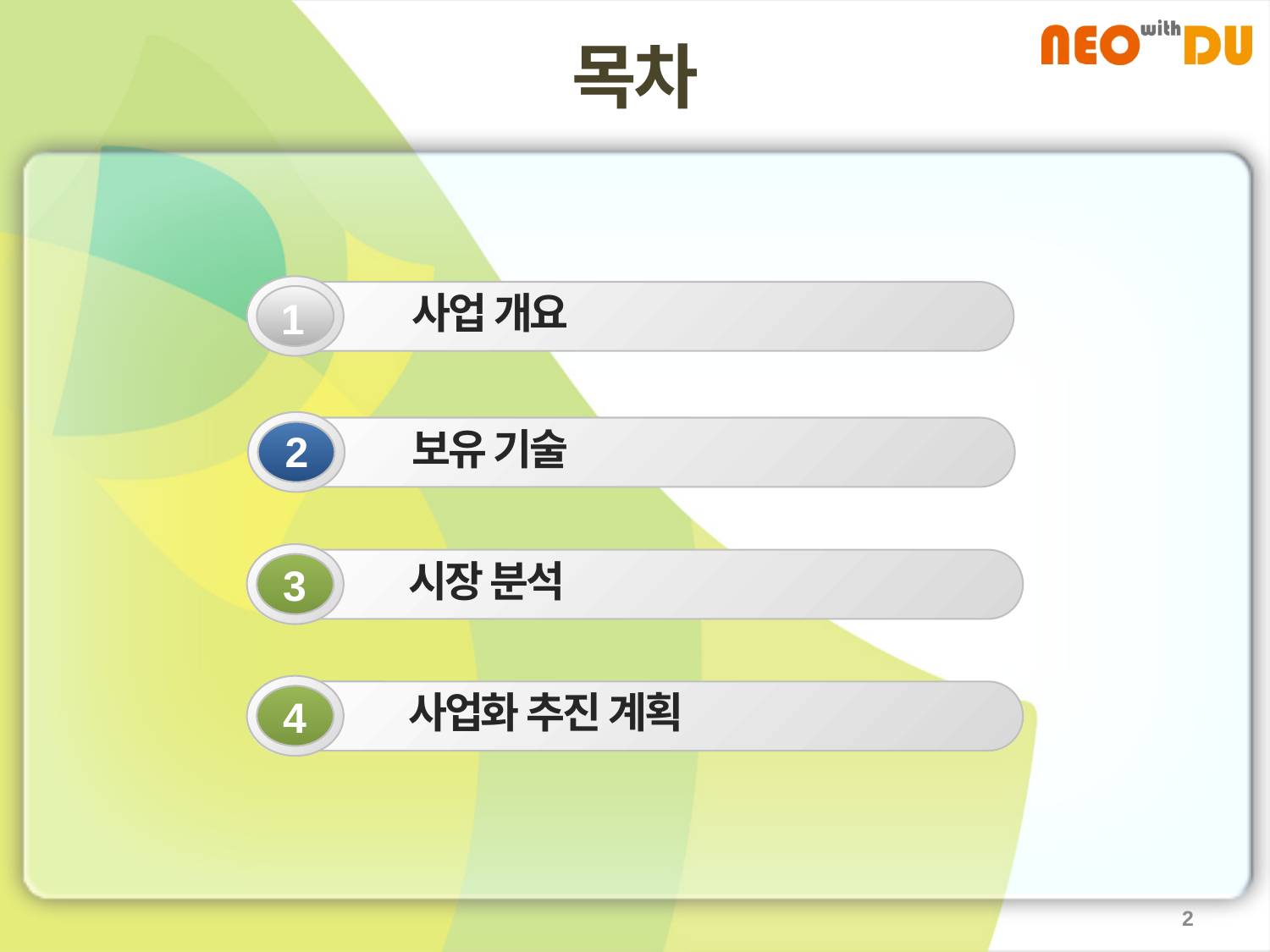

목차

사업 개요

1

   보유 기술

2

   시장 분석

3

   사업화 추진 계획

4
2